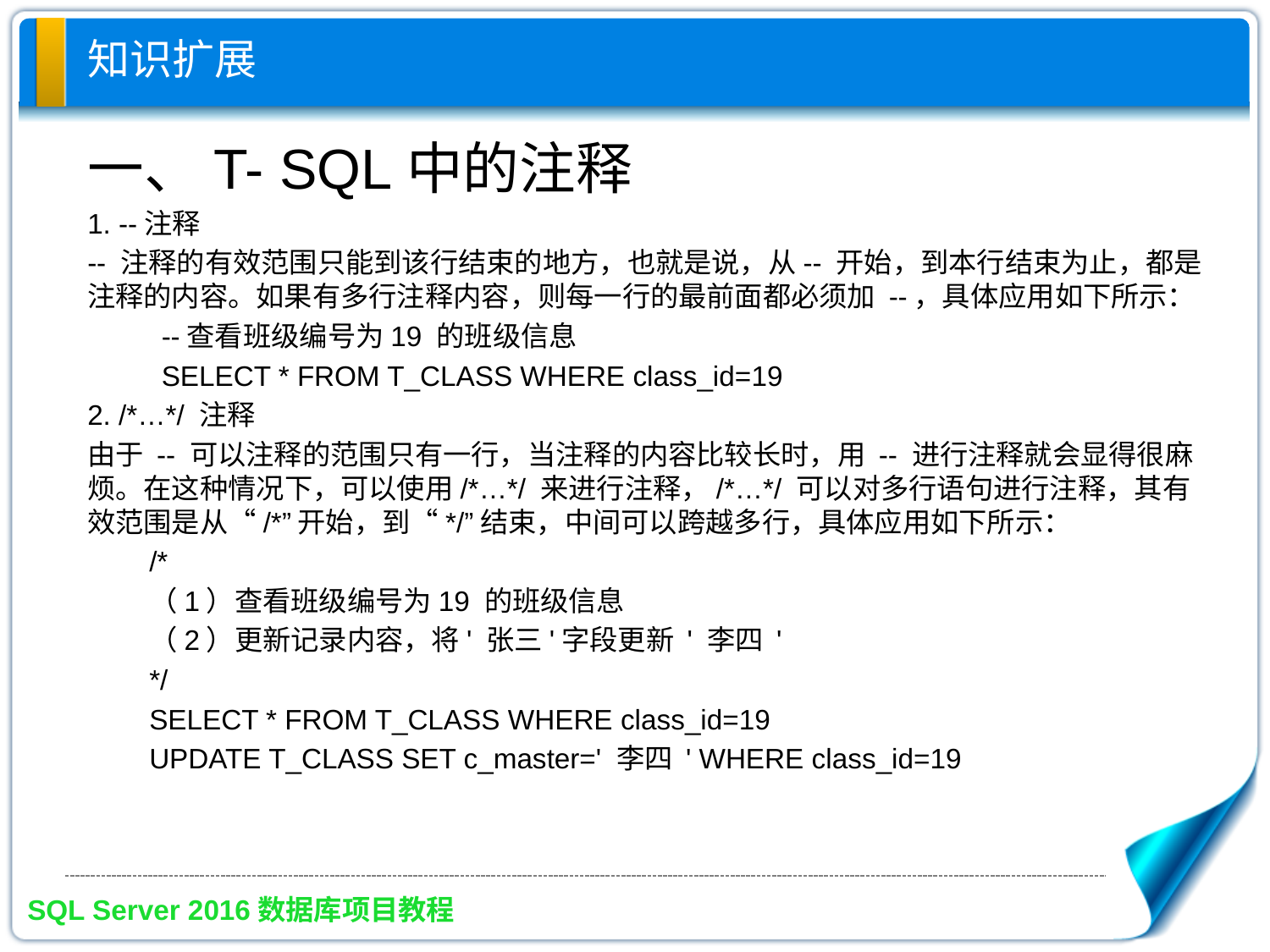

# 知识扩展
一、T- SQL中的注释
1. --注释
-- 注释的有效范围只能到该行结束的地方，也就是说，从-- 开始，到本行结束为止，都是注释的内容。如果有多行注释内容，则每一行的最前面都必须加 --，具体应用如下所示：
--查看班级编号为19 的班级信息
SELECT * FROM T_CLASS WHERE class_id=19
2. /*…*/ 注释
由于 -- 可以注释的范围只有一行，当注释的内容比较长时，用 -- 进行注释就会显得很麻烦。在这种情况下，可以使用/*…*/ 来进行注释，/*…*/ 可以对多行语句进行注释，其有效范围是从“/*”开始，到“*/”结束，中间可以跨越多行，具体应用如下所示：
/*
（1）查看班级编号为19 的班级信息
（2）更新记录内容，将' 张三'字段更新 ' 李四 '
*/
SELECT * FROM T_CLASS WHERE class_id=19
UPDATE T_CLASS SET c_master=' 李四 ' WHERE class_id=19